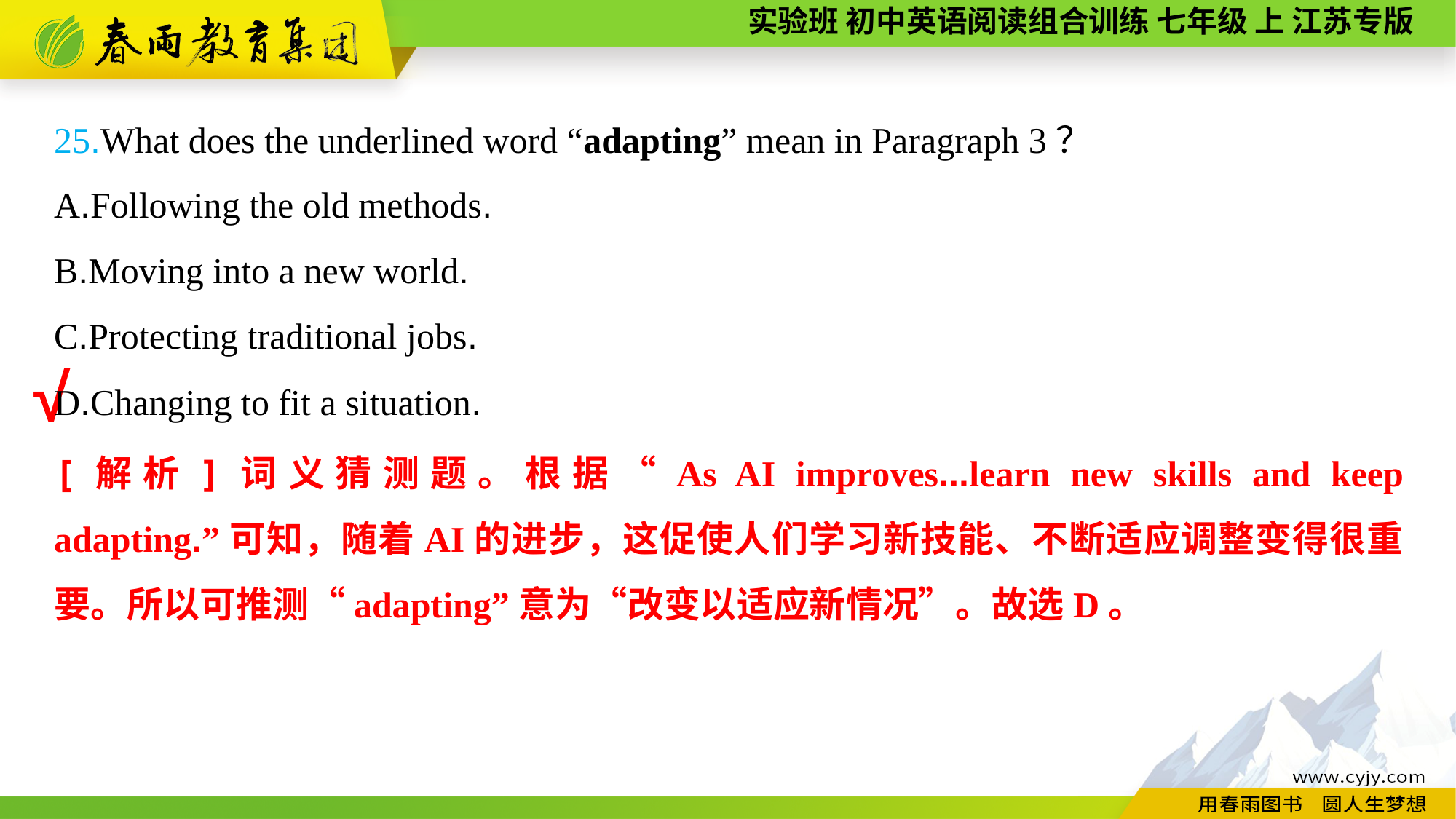

25.What does the underlined word “adapting” mean in Paragraph 3？
A.Following the old methods.
B.Moving into a new world.
C.Protecting traditional jobs.
D.Changing to fit a situation.
√
[解析]词义猜测题。根据“As AI improves...learn new skills and keep adapting.”可知，随着AI的进步，这促使人们学习新技能、不断适应调整变得很重要。所以可推测“adapting”意为“改变以适应新情况”。故选D。